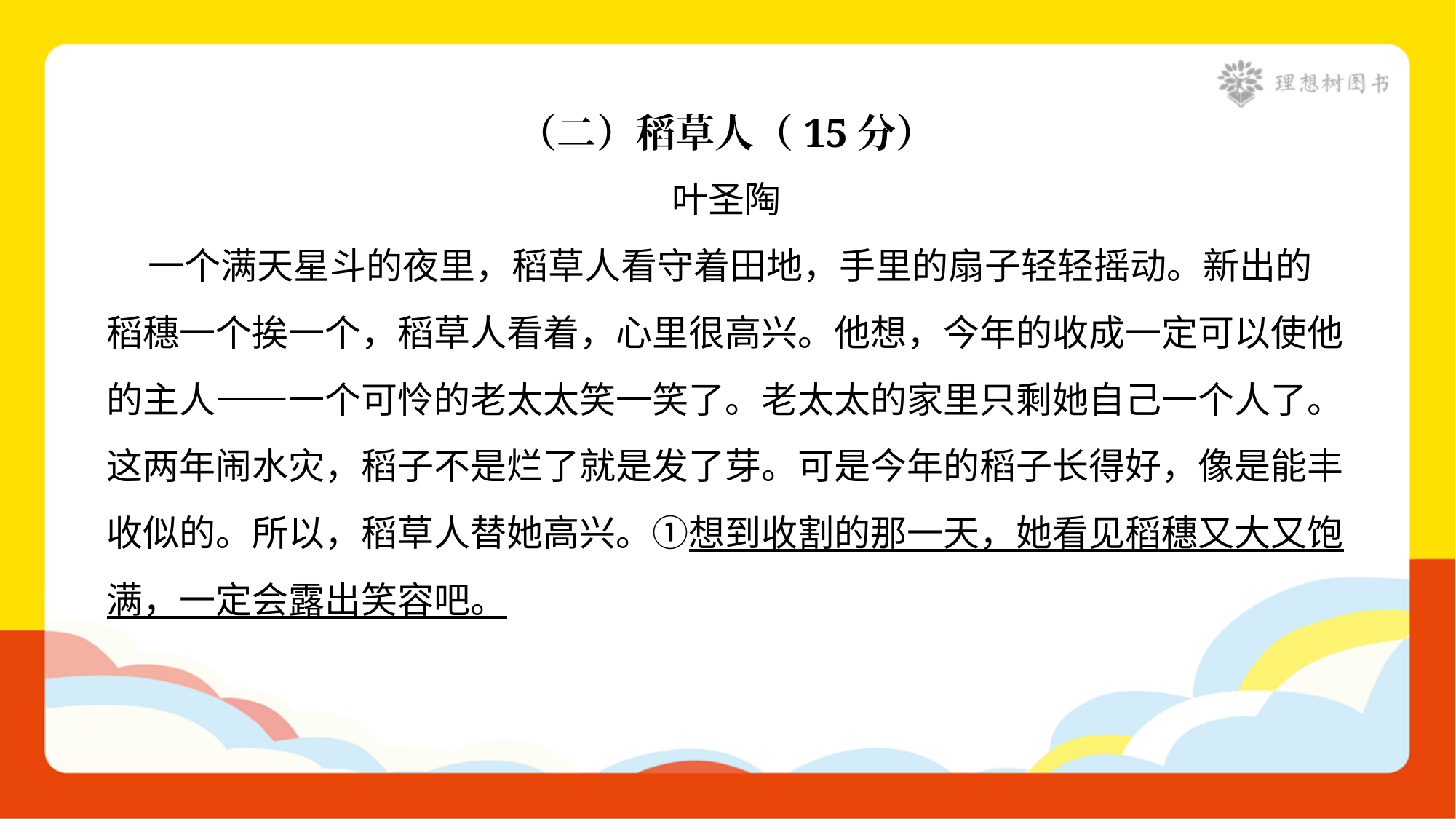

（二）稻草人（15分）
叶圣陶
    一个满天星斗的夜里，稻草人看守着田地，手里的扇子轻轻摇动。新出的
稻穗一个挨一个，稻草人看着，心里很高兴。他想，今年的收成一定可以使他
的主人——一个可怜的老太太笑一笑了。老太太的家里只剩她自己一个人了。
这两年闹水灾，稻子不是烂了就是发了芽。可是今年的稻子长得好，像是能丰
收似的。所以，稻草人替她高兴。①想到收割的那一天，她看见稻穗又大又饱
满，一定会露出笑容吧。